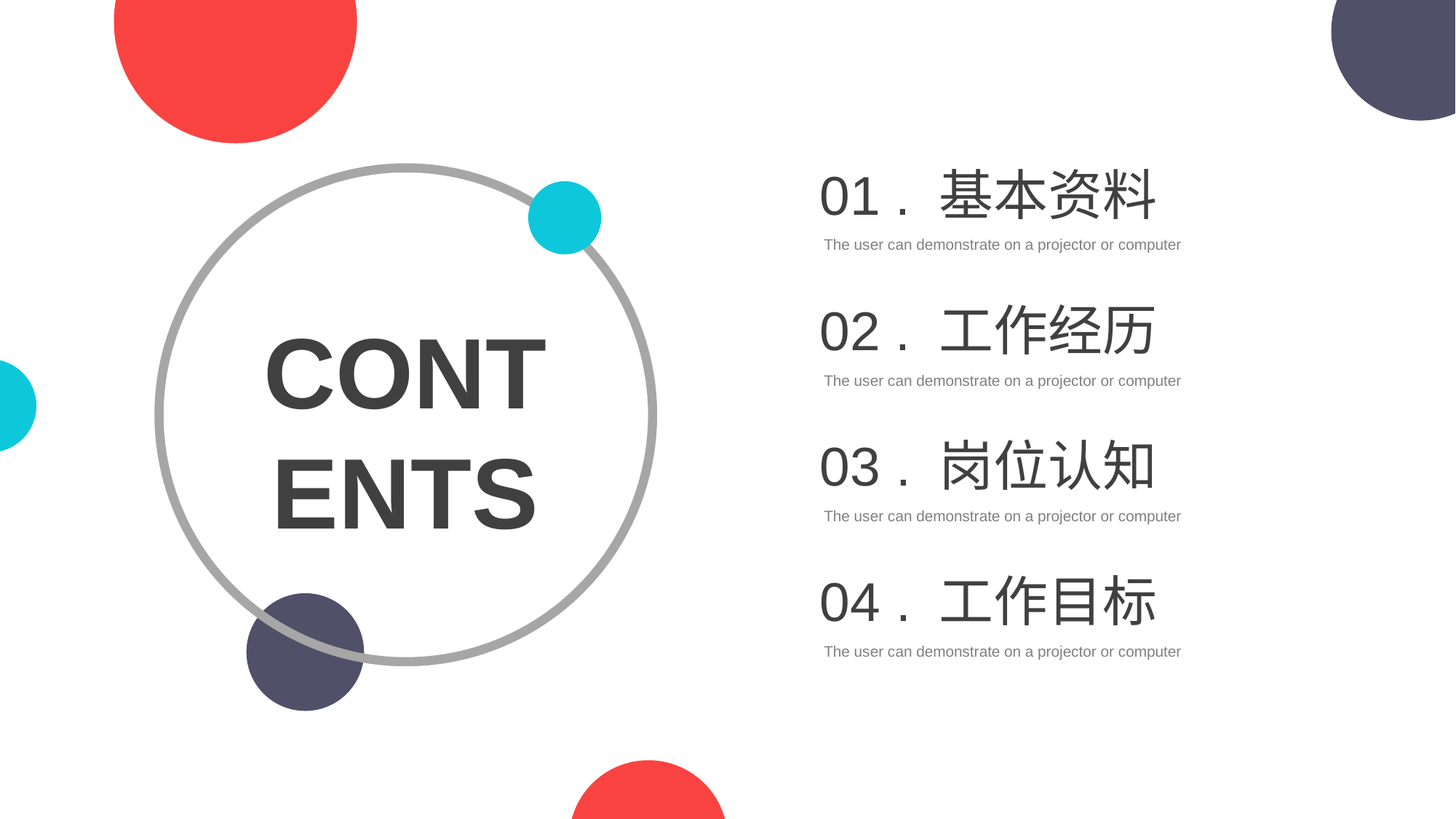

01 . 基本资料

The user can demonstrate on a projector or computer
02 . 工作经历
CONTENTS

The user can demonstrate on a projector or computer
03 . 岗位认知
The user can demonstrate on a projector or computer
04 . 工作目标

The user can demonstrate on a projector or computer